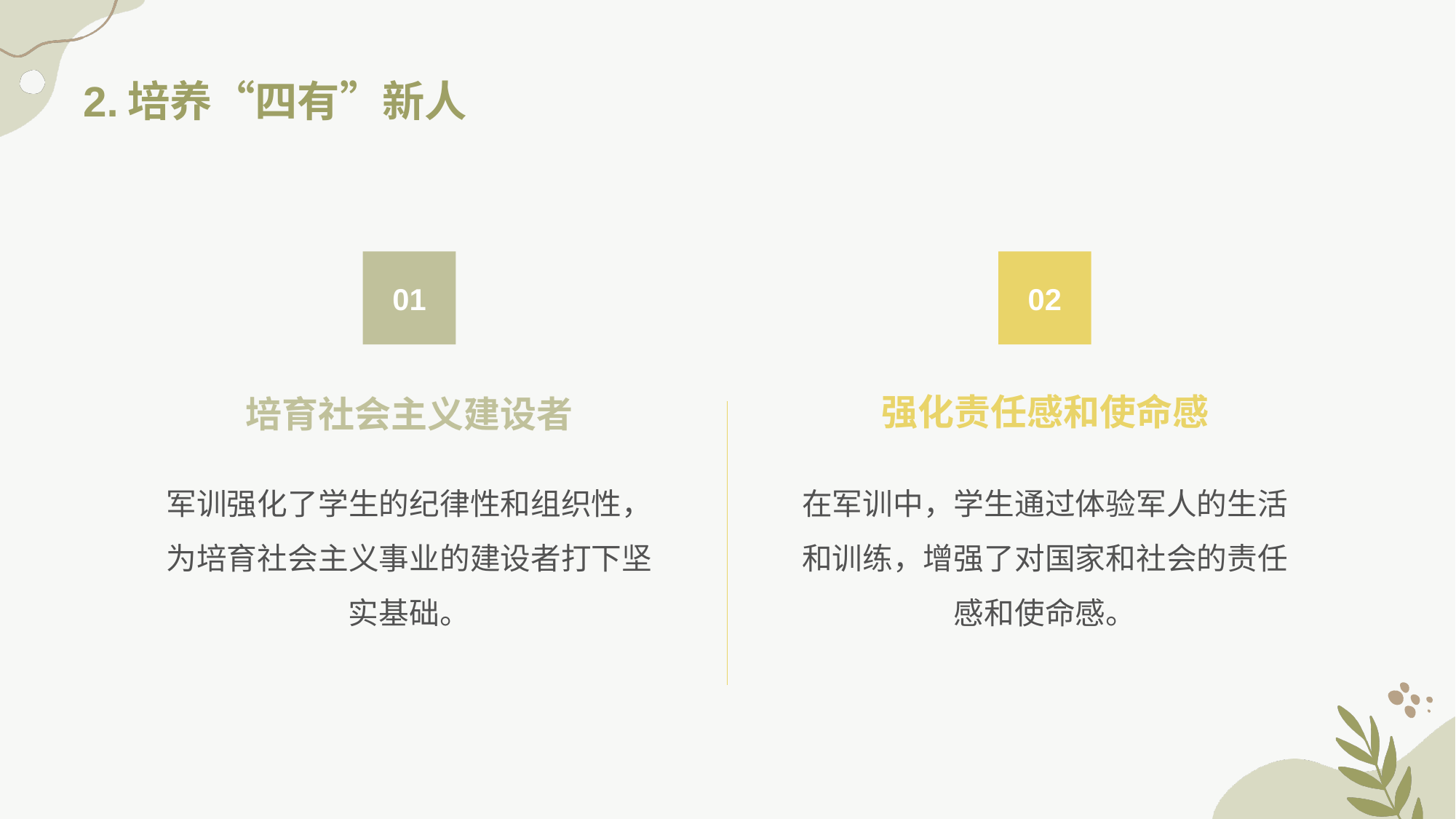

2.培养“四有”新人
01
02
强化责任感和使命感
培育社会主义建设者
军训强化了学生的纪律性和组织性，为培育社会主义事业的建设者打下坚实基础。
在军训中，学生通过体验军人的生活和训练，增强了对国家和社会的责任感和使命感。